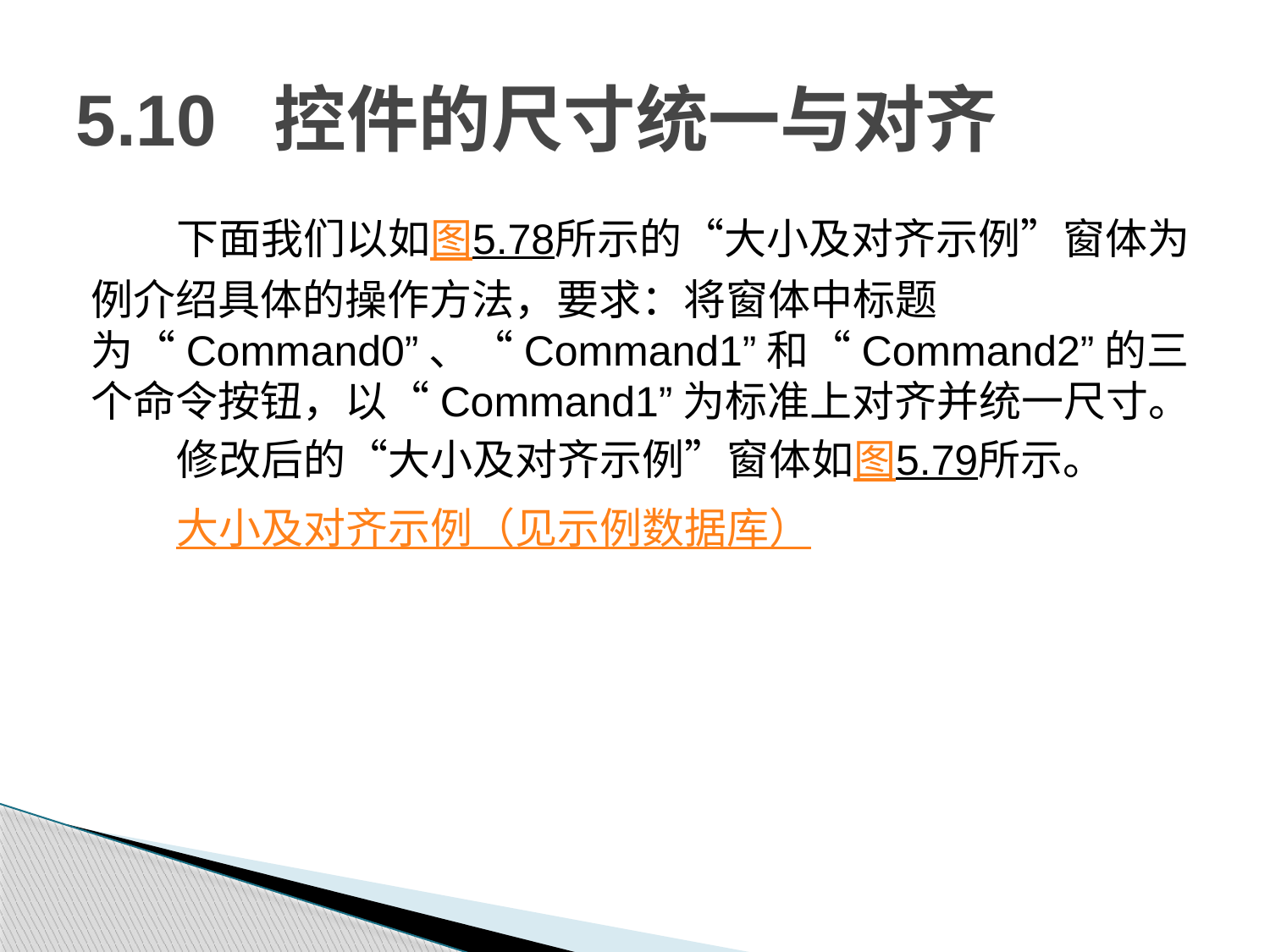

# 5.10  控件的尺寸统一与对齐
下面我们以如图5.78所示的“大小及对齐示例”窗体为例介绍具体的操作方法，要求：将窗体中标题为“Command0”、“Command1”和“Command2”的三个命令按钮，以“Command1”为标准上对齐并统一尺寸。
修改后的“大小及对齐示例”窗体如图5.79所示。
大小及对齐示例（见示例数据库）